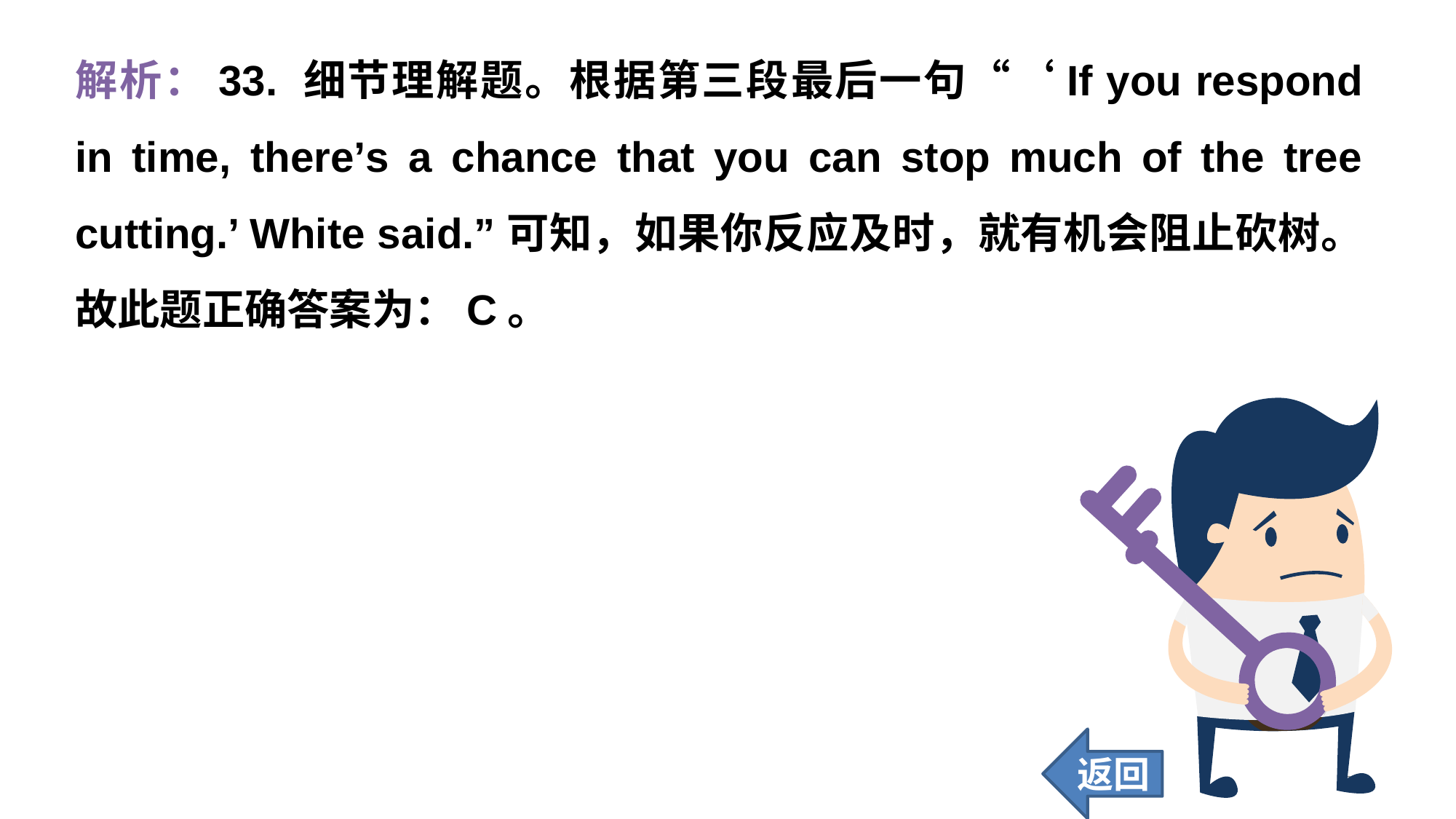

解析：33. 细节理解题。根据第三段最后一句“‘If you respond in time, there’s a chance that you can stop much of the tree cutting.’ White said.”可知，如果你反应及时，就有机会阻止砍树。故此题正确答案为：C。

返回
321